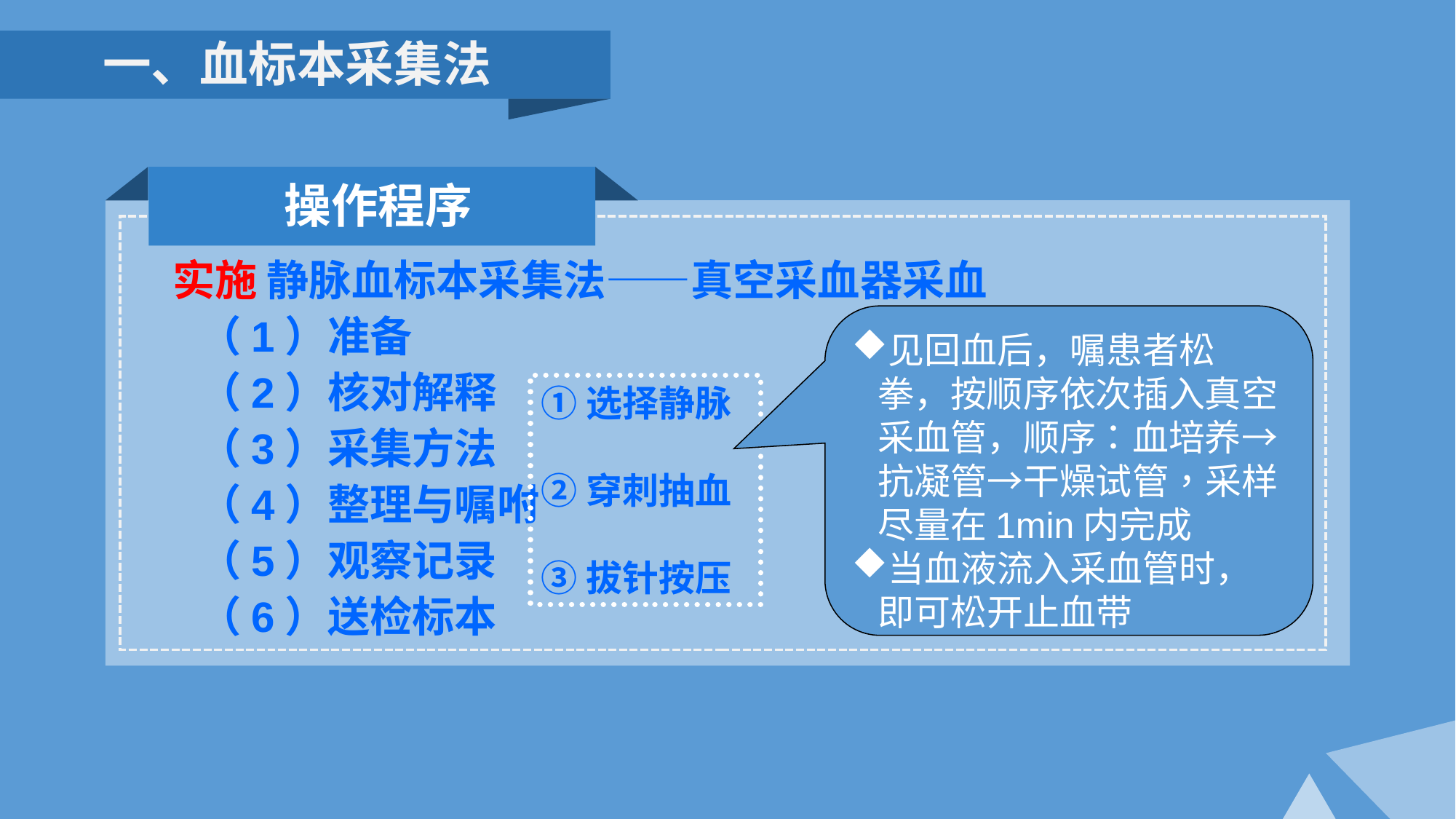

一、血标本采集法

操作程序

      静脉血标本采集法——真空采血器采血
（1）准备
（2）核对解释
（3）采集方法
（4）整理与嘱咐
（5）观察记录
（6）送检标本

实施
见回血后，嘱患者松拳，按顺序依次插入真空采血管，顺序：血培养→抗凝管→干燥试管，采样尽量在1min内完成
当血液流入采血管时，即可松开止血带
①选择静脉
②穿刺抽血
③拔针按压